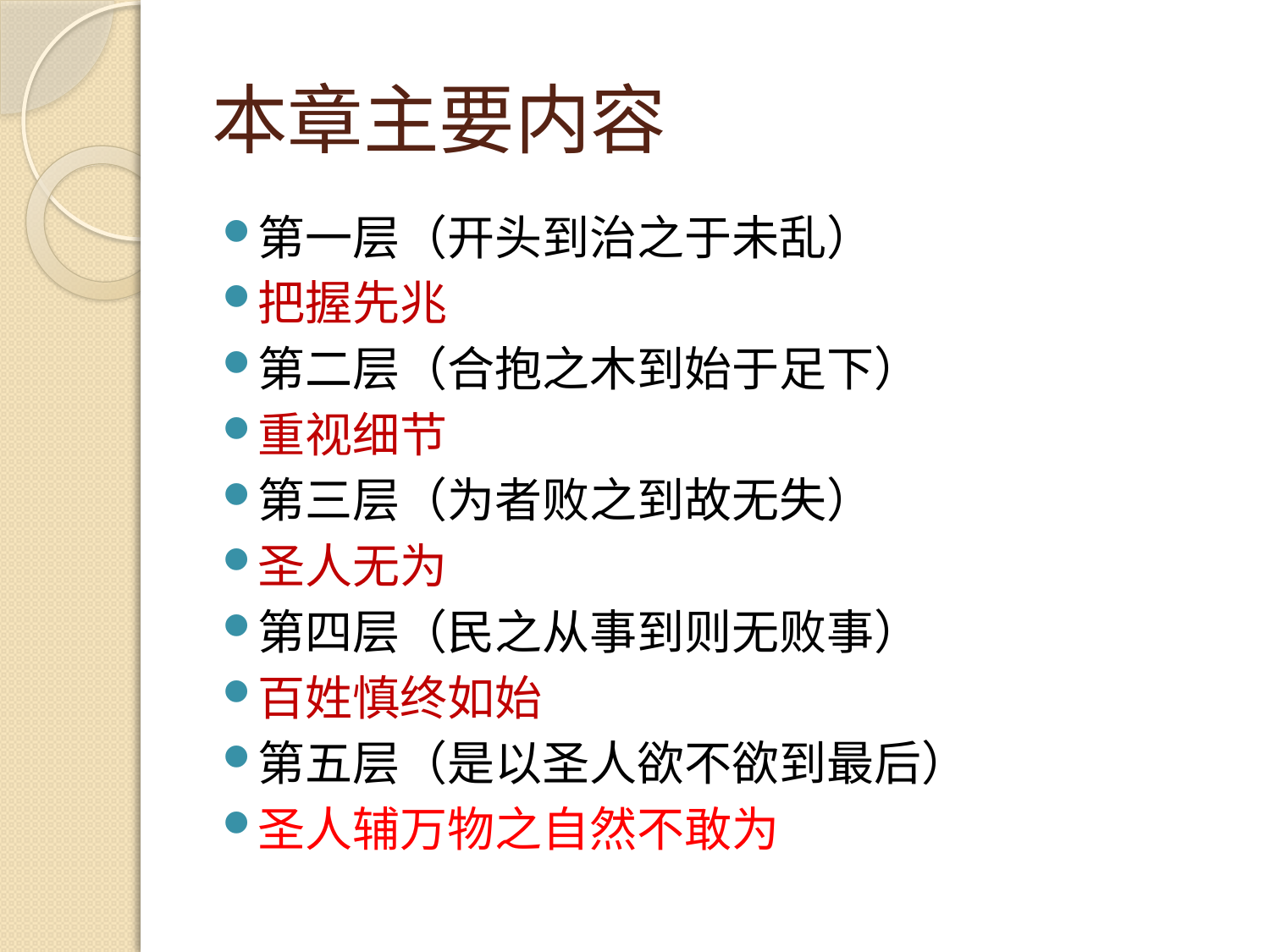

# 本章主要内容
第一层（开头到治之于未乱）
把握先兆
第二层（合抱之木到始于足下）
重视细节
第三层（为者败之到故无失）
圣人无为
第四层（民之从事到则无败事）
百姓慎终如始
第五层（是以圣人欲不欲到最后）
圣人辅万物之自然不敢为